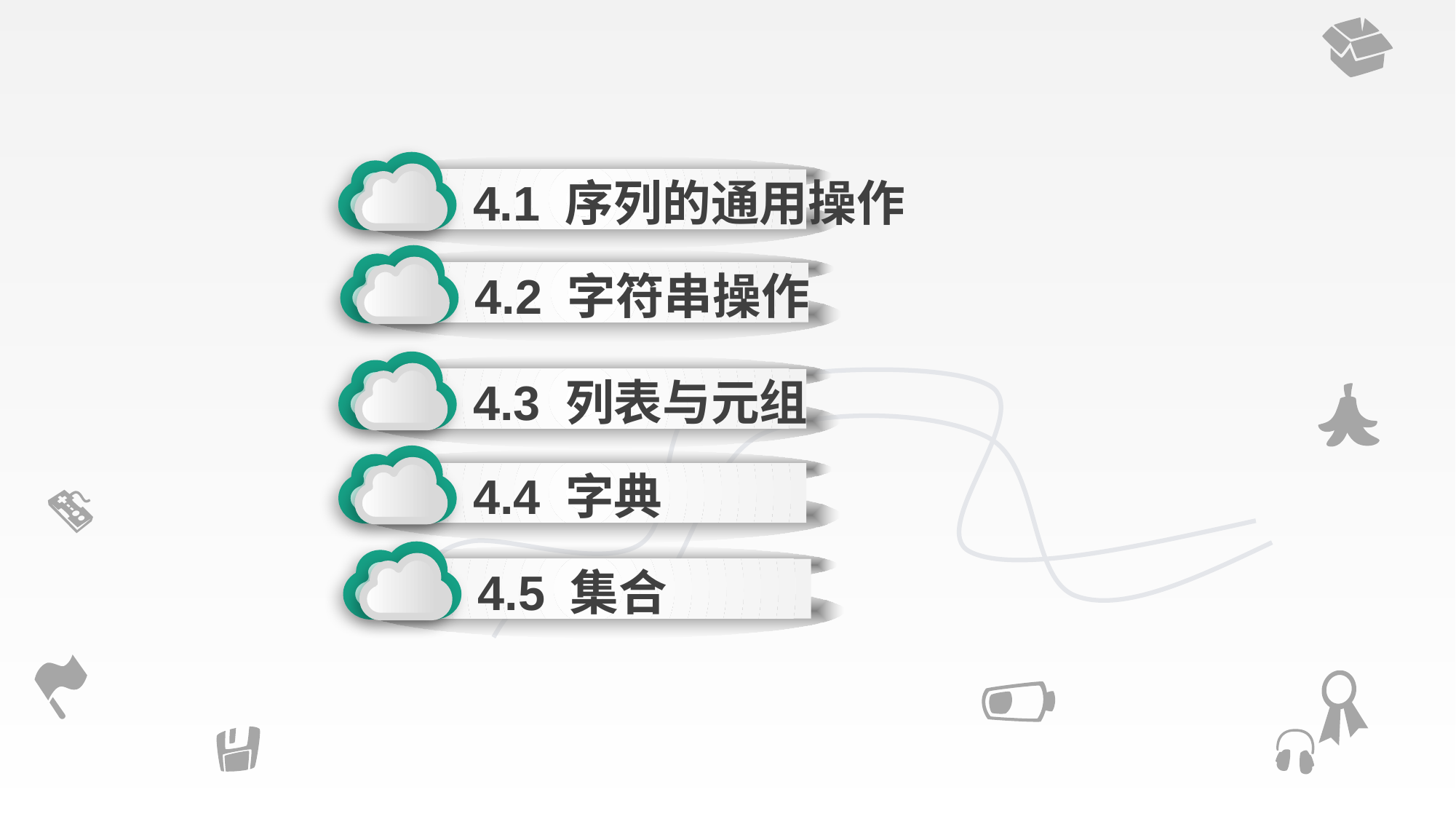

4.1 序列的通用操作

4.2 字符串操作

4.3 列表与元组

4.4 字典

4.5 集合